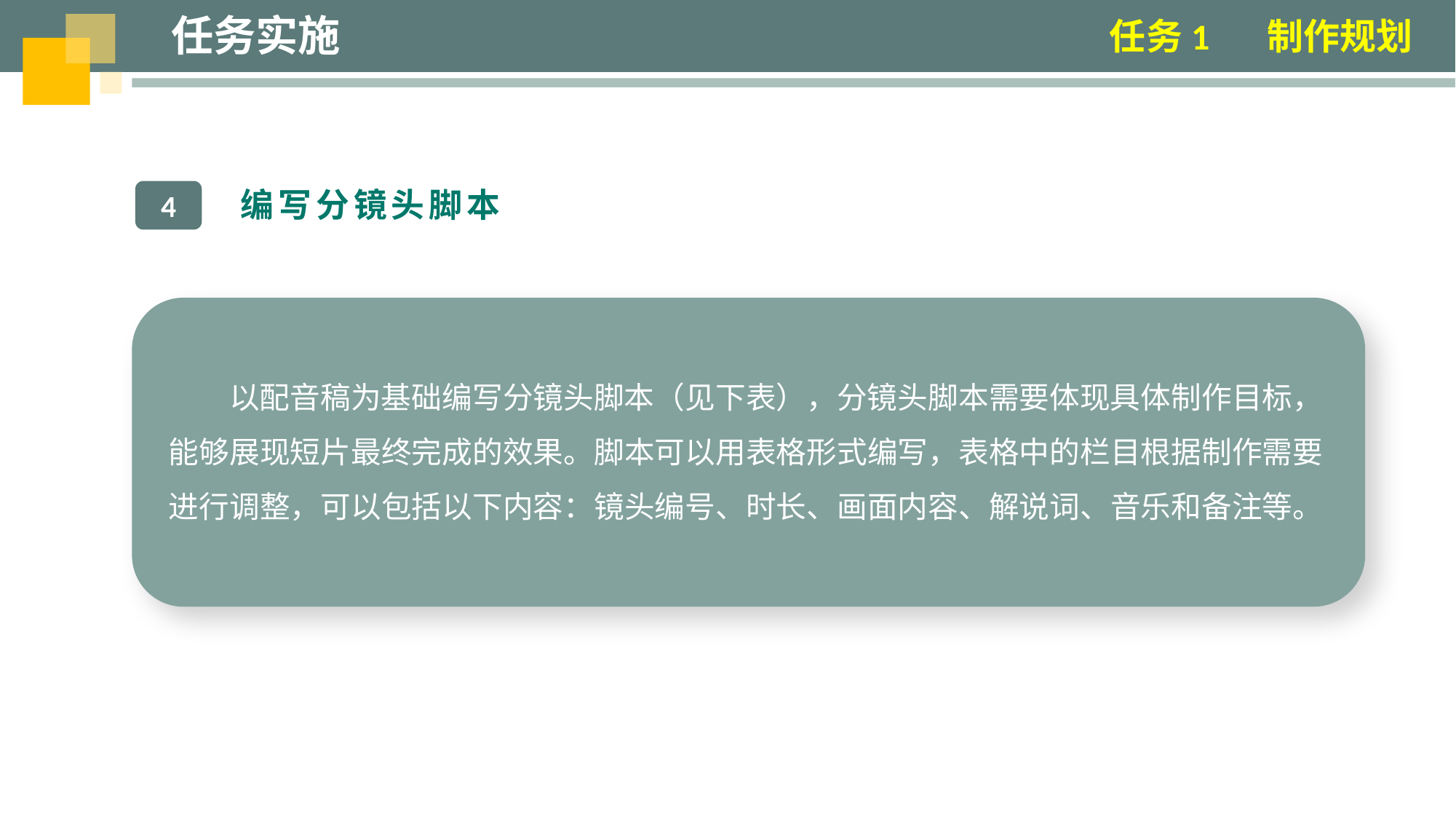

任务实施

任务1      制作规划
编写分镜头脚本
4

以配音稿为基础编写分镜头脚本（见下表），分镜头脚本需要体现具体制作目标，能够展现短片最终完成的效果。脚本可以用表格形式编写，表格中的栏目根据制作需要进行调整，可以包括以下内容：镜头编号、时长、画面内容、解说词、音乐和备注等。